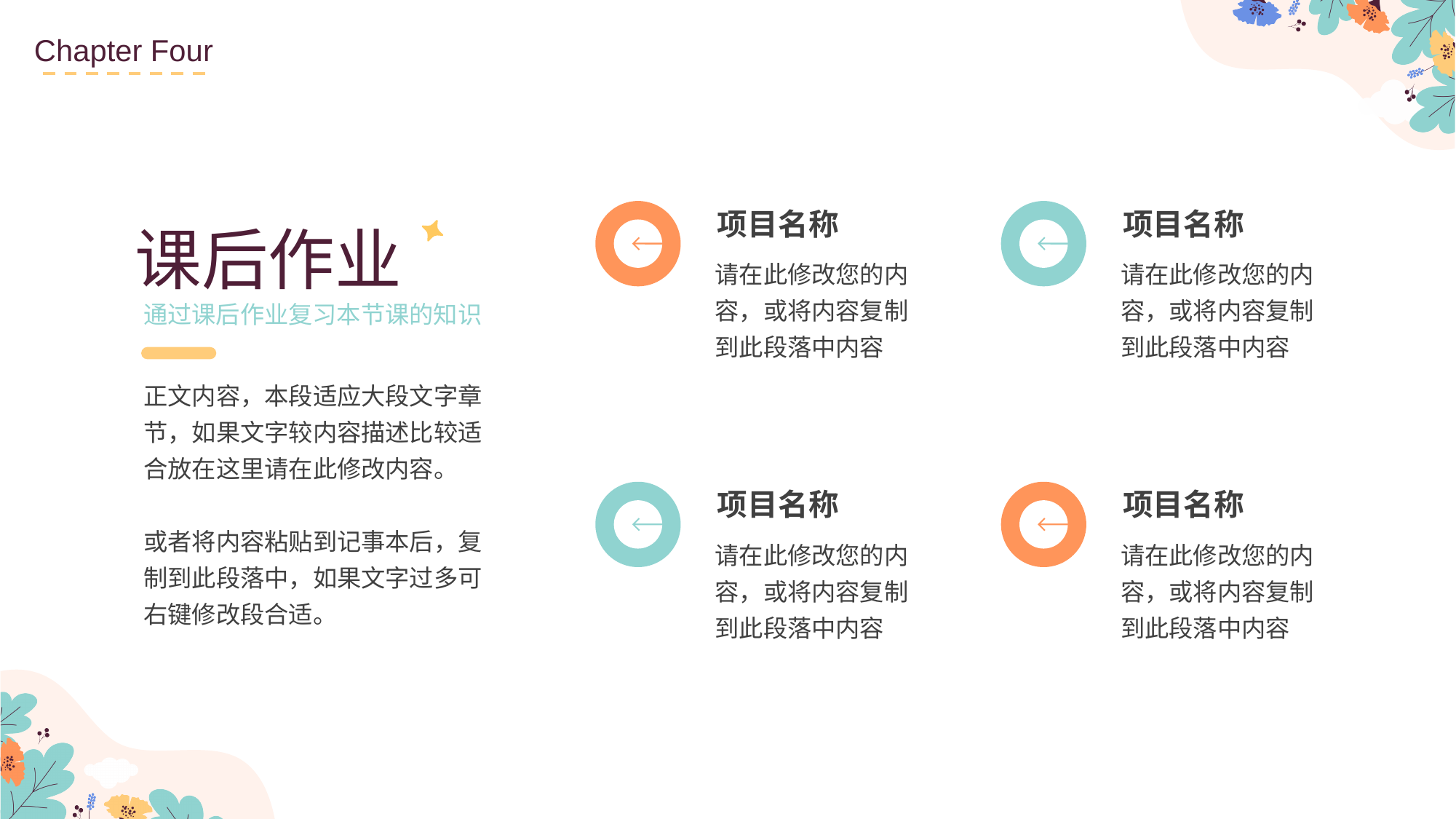

Chapter Four
项目名称

请在此修改您的内容，或将内容复制到此段落中内容
项目名称

请在此修改您的内容，或将内容复制到此段落中内容
项目名称

请在此修改您的内容，或将内容复制到此段落中内容
项目名称

请在此修改您的内容，或将内容复制到此段落中内容
课后作业

通过课后作业复习本节课的知识

正文内容，本段适应大段文字章节，如果文字较内容描述比较适合放在这里请在此修改内容。

或者将内容粘贴到记事本后，复制到此段落中，如果文字过多可右键修改段合适。